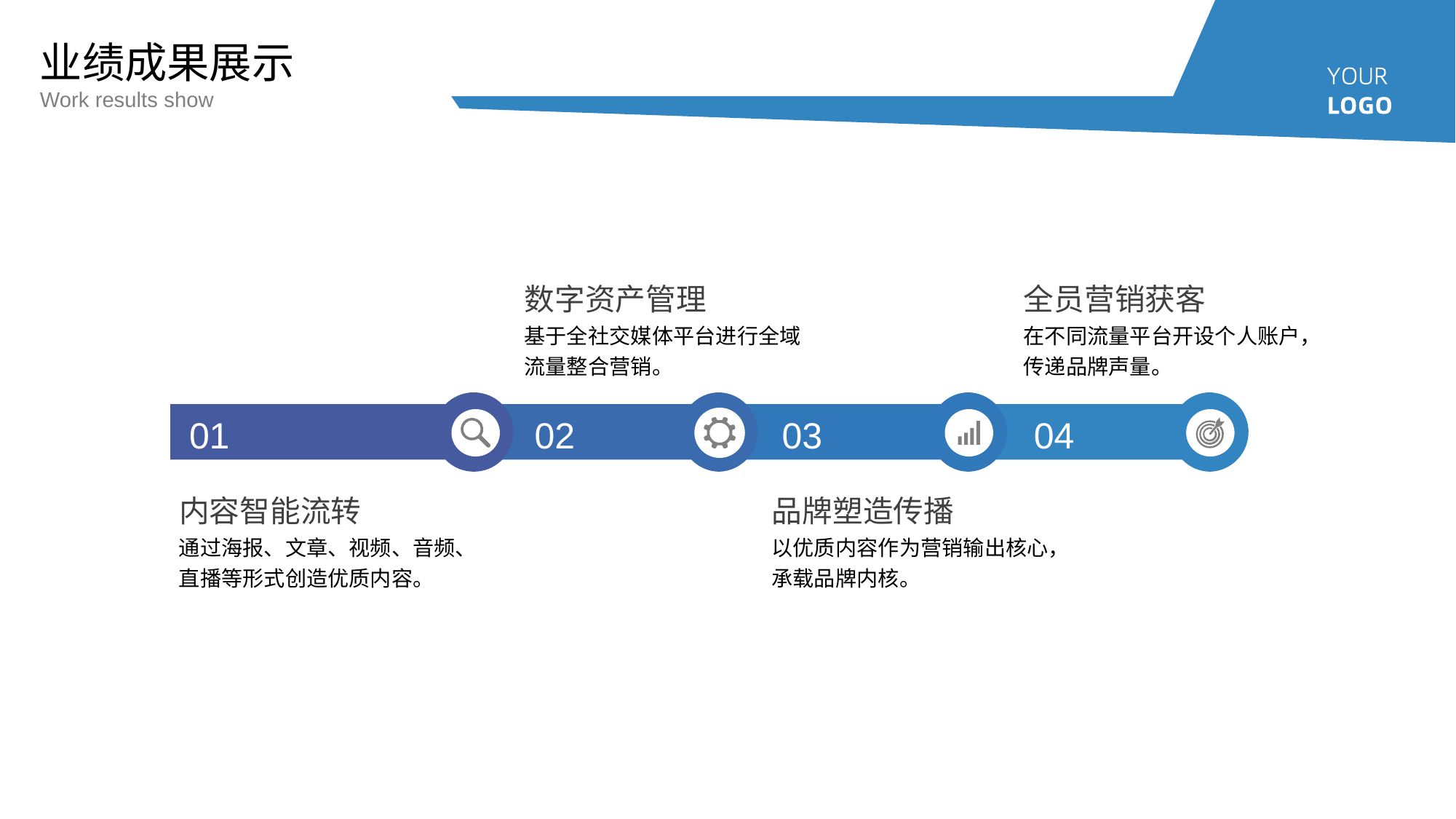

业绩成果展示

Work results show
数字资产管理
全员营销获客
基于全社交媒体平台进行全域流量整合营销。
在不同流量平台开设个人账户，传递品牌声量。

01
02
03
04

内容智能流转
品牌塑造传播
通过海报、文章、视频、音频、直播等形式创造优质内容。
以优质内容作为营销输出核心，承载品牌内核。